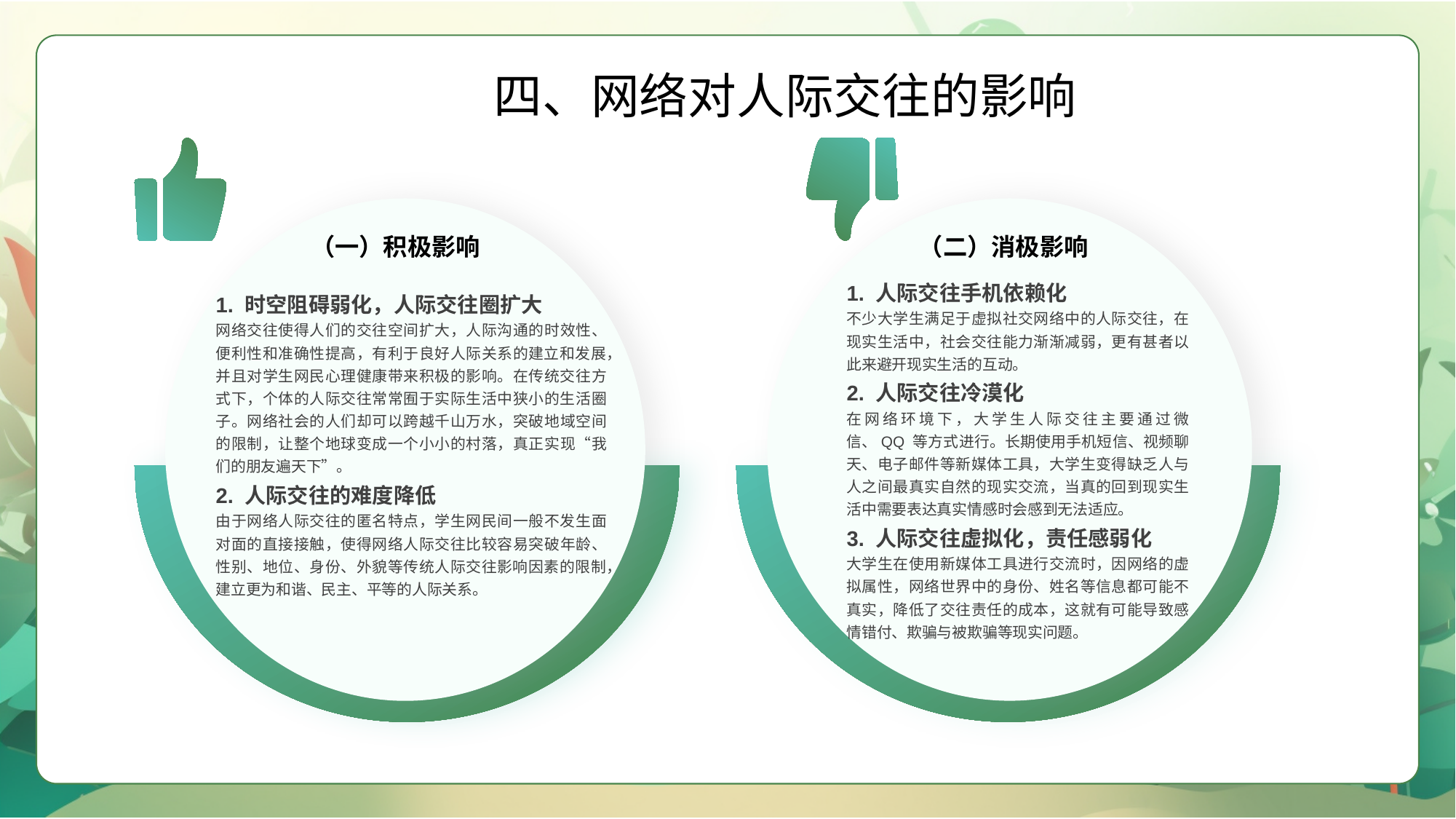

四、网络对人际交往的影响

（一）积极影响
1. 时空阻碍弱化，人际交往圈扩大
网络交往使得人们的交往空间扩大，人际沟通的时效性、便利性和准确性提高，有利于良好人际关系的建立和发展，并且对学生网民心理健康带来积极的影响。在传统交往方式下，个体的人际交往常常囿于实际生活中狭小的生活圈子。网络社会的人们却可以跨越千山万水，突破地域空间的限制，让整个地球变成一个小小的村落，真正实现“我们的朋友遍天下”。
2. 人际交往的难度降低
由于网络人际交往的匿名特点，学生网民间一般不发生面对面的直接接触，使得网络人际交往比较容易突破年龄、性别、地位、身份、外貌等传统人际交往影响因素的限制，建立更为和谐、民主、平等的人际关系。

（二）消极影响
1. 人际交往手机依赖化
不少大学生满足于虚拟社交网络中的人际交往，在现实生活中，社会交往能力渐渐减弱，更有甚者以此来避开现实生活的互动。
2. 人际交往冷漠化
在网络环境下，大学生人际交往主要通过微信、QQ 等方式进行。长期使用手机短信、视频聊天、电子邮件等新媒体工具，大学生变得缺乏人与人之间最真实自然的现实交流，当真的回到现实生活中需要表达真实情感时会感到无法适应。
3. 人际交往虚拟化，责任感弱化
大学生在使用新媒体工具进行交流时，因网络的虚拟属性，网络世界中的身份、姓名等信息都可能不真实，降低了交往责任的成本，这就有可能导致感情错付、欺骗与被欺骗等现实问题。